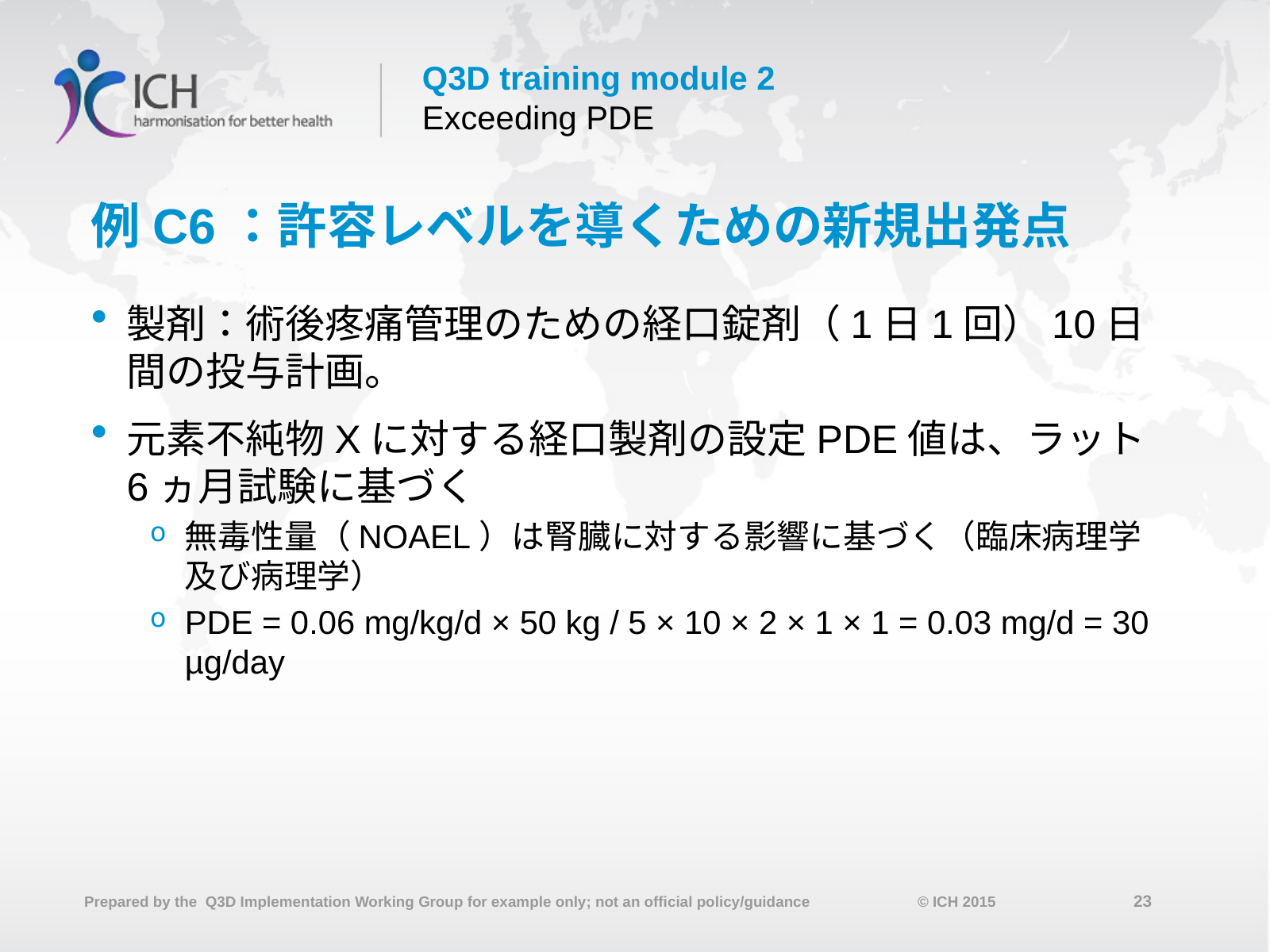

# 例C6：許容レベルを導くための新規出発点
製剤：術後疼痛管理のための経口錠剤（1日1回）10日間の投与計画。
元素不純物Xに対する経口製剤の設定PDE値は、ラット6ヵ月試験に基づく
無毒性量（NOAEL）は腎臓に対する影響に基づく（臨床病理学及び病理学）
PDE = 0.06 mg/kg/d × 50 kg / 5 × 10 × 2 × 1 × 1 = 0.03 mg/d = 30 µg/day